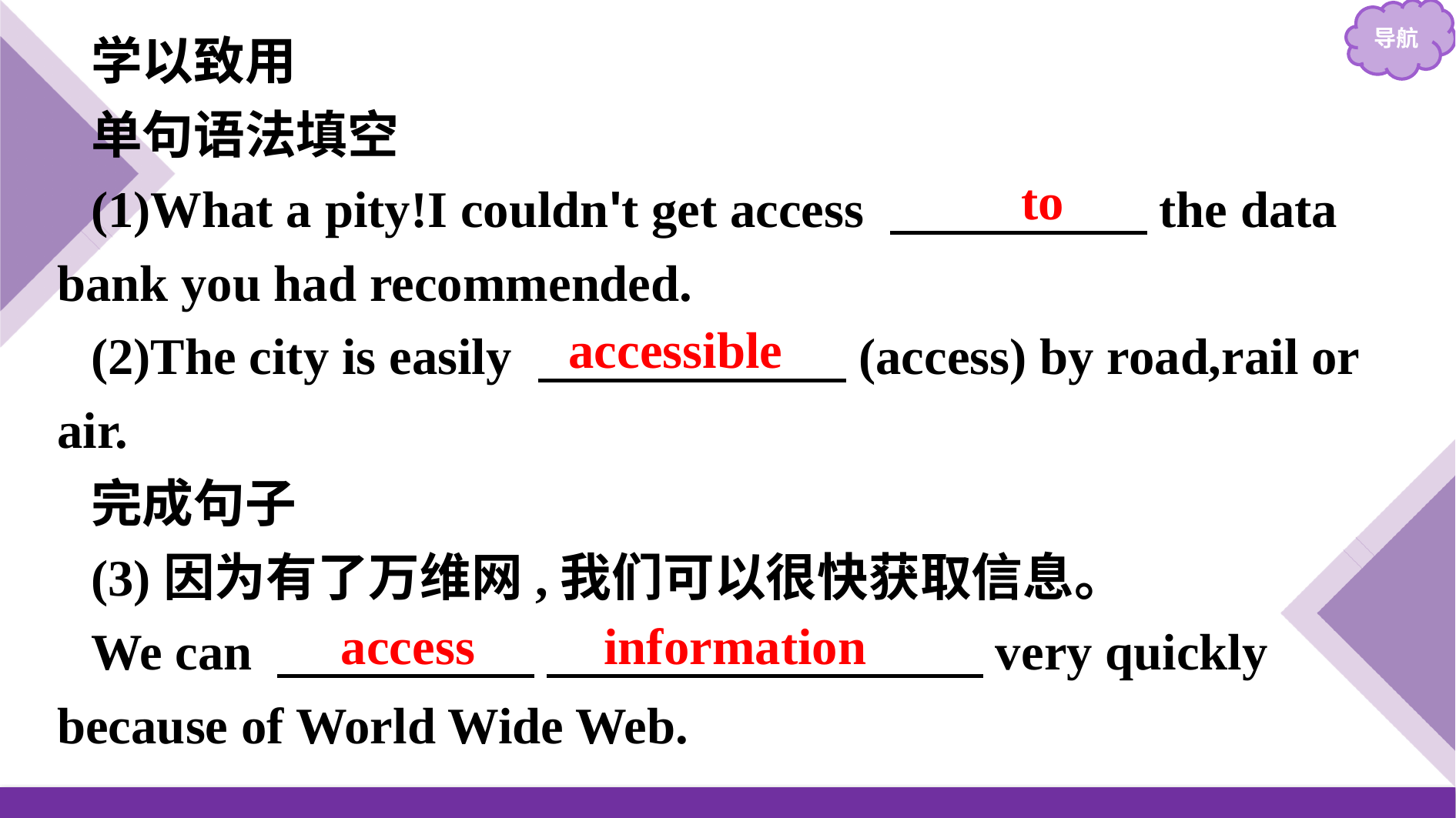

学以致用
单句语法填空
(1)What a pity!I couldn't get access 　　　　　the data bank you had recommended.
(2)The city is easily 　　　　　　(access) by road,rail or air.
完成句子
(3)因为有了万维网,我们可以很快获取信息。
We can 　　　　　 　　　　　　　　 very quickly because of World Wide Web.
to
accessible
access          information